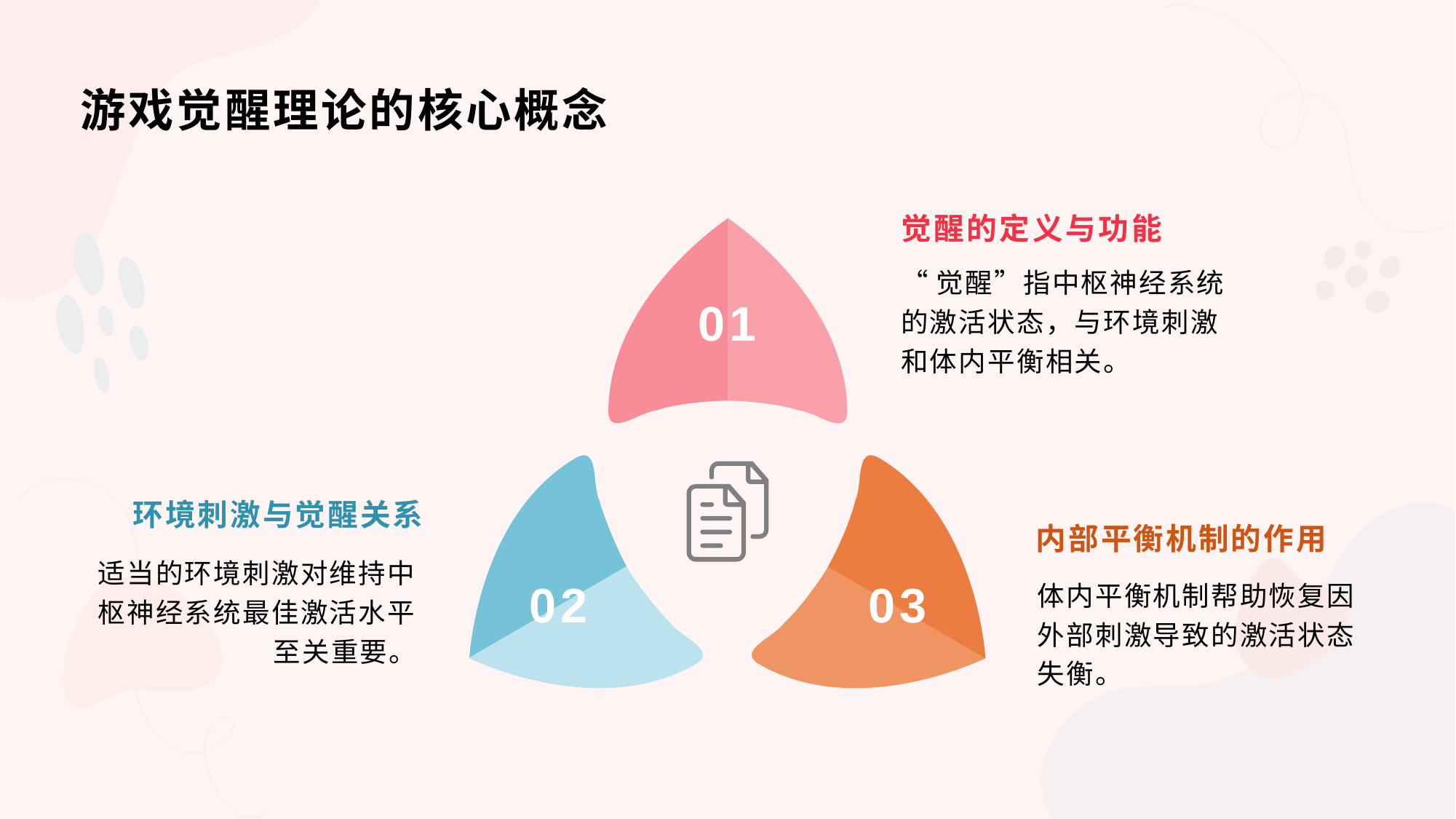

游戏觉醒理论的核心概念
觉醒的定义与功能

“觉醒”指中枢神经系统的激活状态，与环境刺激和体内平衡相关。
01

环境刺激与觉醒关系
内部平衡机制的作用
适当的环境刺激对维持中枢神经系统最佳激活水平至关重要。
02
03

体内平衡机制帮助恢复因外部刺激导致的激活状态失衡。